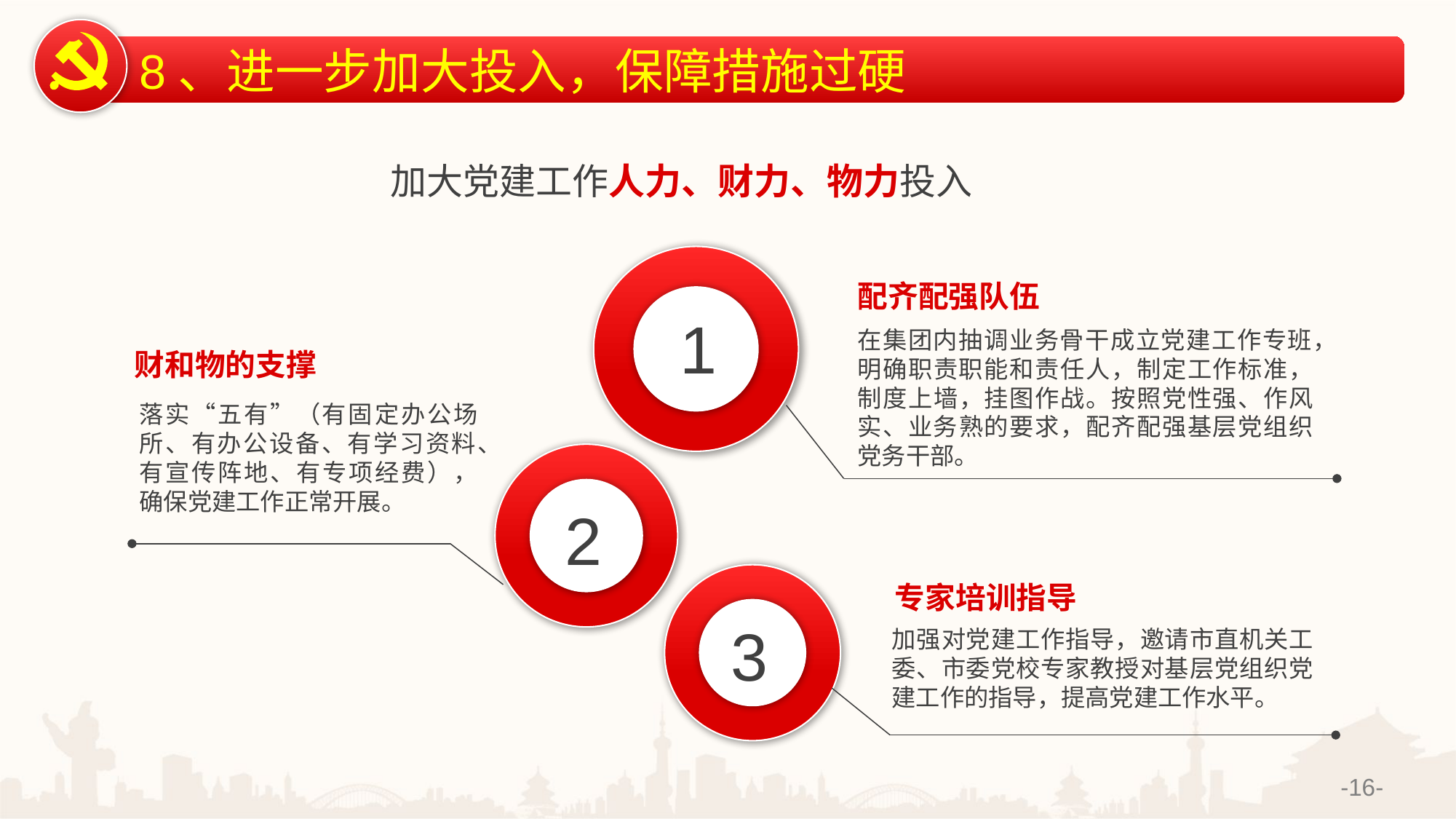

8、进一步加大投入，保障措施过硬
加大党建工作人力、财力、物力投入

配齐配强队伍
1
在集团内抽调业务骨干成立党建工作专班，明确职责职能和责任人，制定工作标准，制度上墙，挂图作战。按照党性强、作风实、业务熟的要求，配齐配强基层党组织党务干部。
财和物的支撑
落实“五有”（有固定办公场所、有办公设备、有学习资料、有宣传阵地、有专项经费），确保党建工作正常开展。

2

专家培训指导
3
加强对党建工作指导，邀请市直机关工委、市委党校专家教授对基层党组织党建工作的指导，提高党建工作水平。